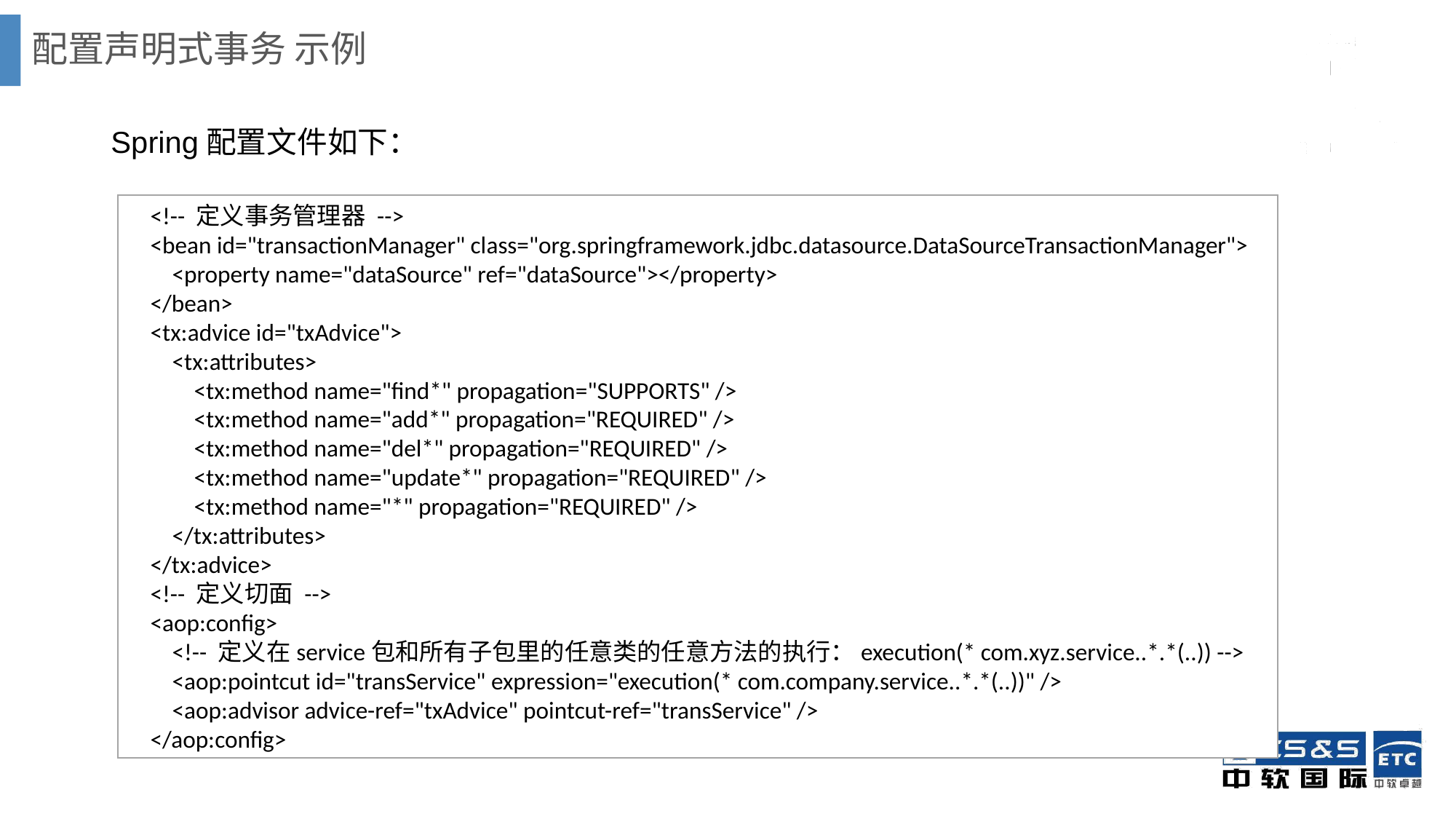

# 配置声明式事务 示例
Spring配置文件如下：
    <!-- 定义事务管理器 -->
    <bean id="transactionManager" class="org.springframework.jdbc.datasource.DataSourceTransactionManager">
        <property name="dataSource" ref="dataSource"></property>
    </bean>
    <tx:advice id="txAdvice">
        <tx:attributes>
            <tx:method name="find*" propagation="SUPPORTS" />
            <tx:method name="add*" propagation="REQUIRED" />
            <tx:method name="del*" propagation="REQUIRED" />
            <tx:method name="update*" propagation="REQUIRED" />
            <tx:method name="*" propagation="REQUIRED" />
        </tx:attributes>
    </tx:advice>
    <!-- 定义切面 -->
    <aop:config>
        <!-- 定义在service包和所有子包里的任意类的任意方法的执行：execution(* com.xyz.service..*.*(..)) -->
        <aop:pointcut id="transService" expression="execution(* com.company.service..*.*(..))" />
        <aop:advisor advice-ref="txAdvice" pointcut-ref="transService" />
    </aop:config>